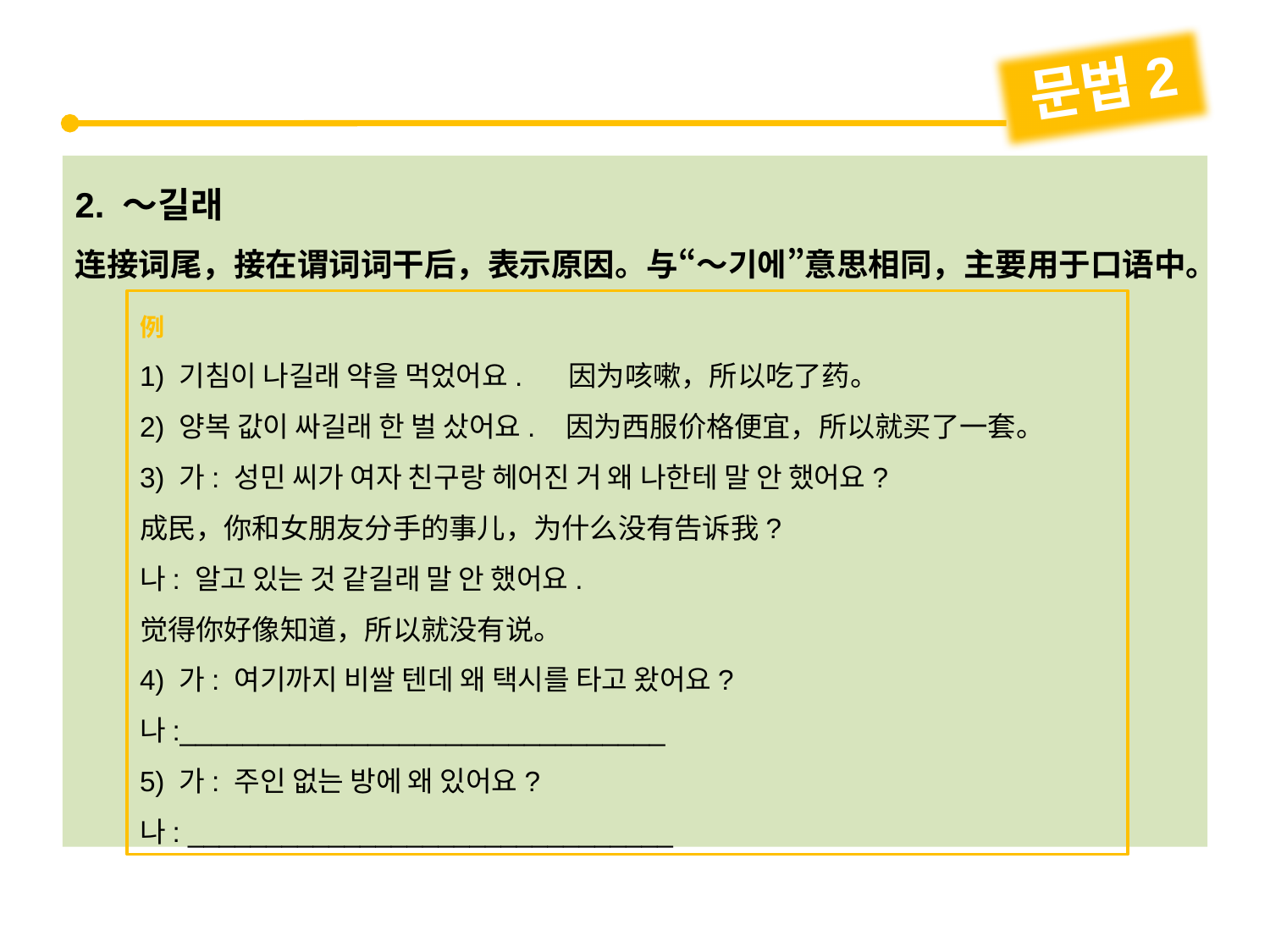

문법2
2. ～길래
连接词尾，接在谓词词干后，表示原因。与“～기에”意思相同，主要用于口语中。

例
1) 기침이 나길래 약을 먹었어요.     因为咳嗽，所以吃了药。
2) 양복 값이 싸길래 한 벌 샀어요.   因为西服价格便宜，所以就买了一套。
3) 가: 성민 씨가 여자 친구랑 헤어진 거 왜 나한테 말 안 했어요?
成民，你和女朋友分手的事儿，为什么没有告诉我?
나: 알고 있는 것 같길래 말 안 했어요.
觉得你好像知道，所以就没有说。
4) 가: 여기까지 비쌀 텐데 왜 택시를 타고 왔어요?
나:_______________________________
5) 가: 주인 없는 방에 왜 있어요?
나: _______________________________